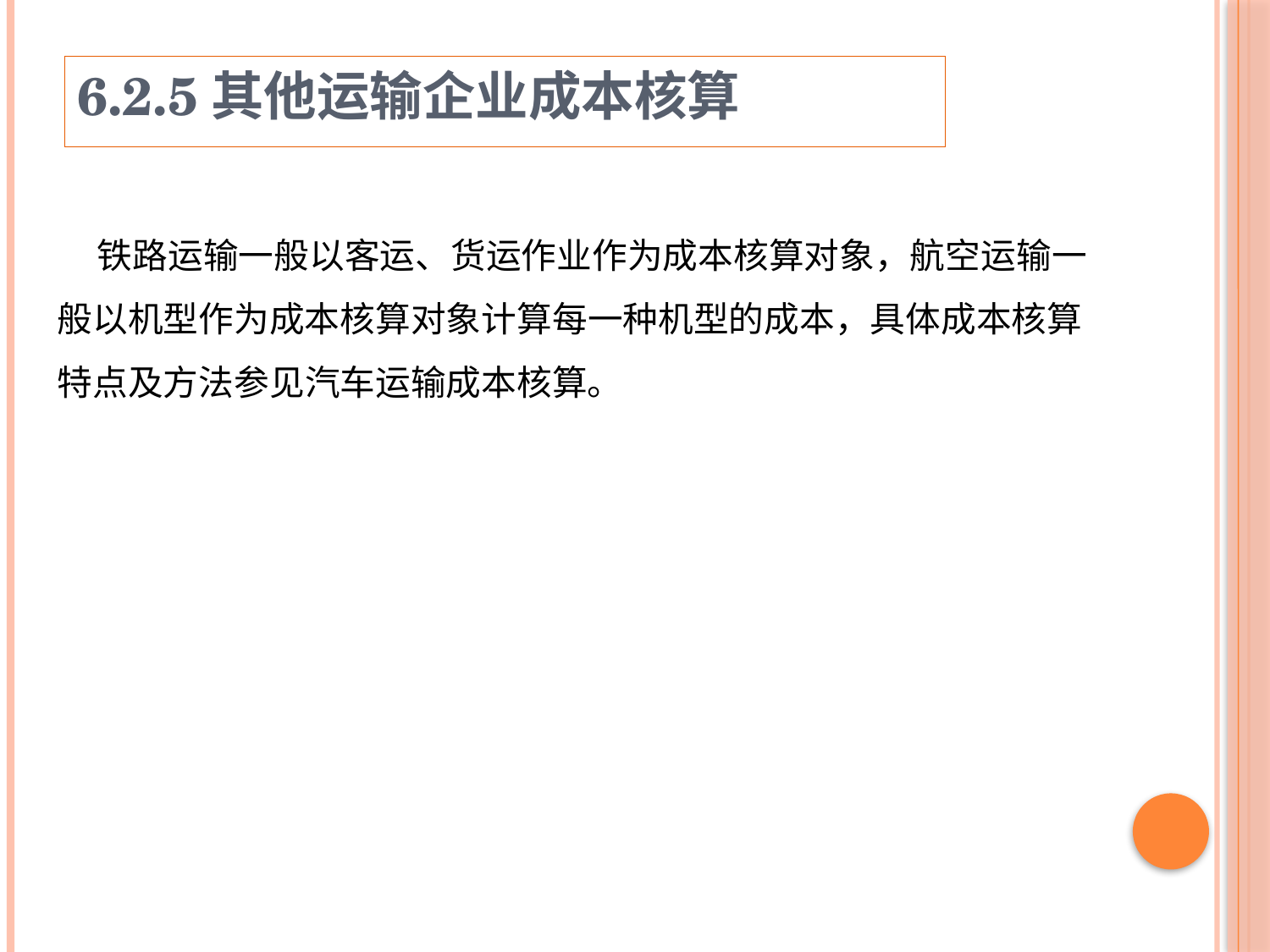

6.2.5其他运输企业成本核算
    铁路运输一般以客运、货运作业作为成本核算对象，航空运输一般以机型作为成本核算对象计算每一种机型的成本，具体成本核算特点及方法参见汽车运输成本核算。